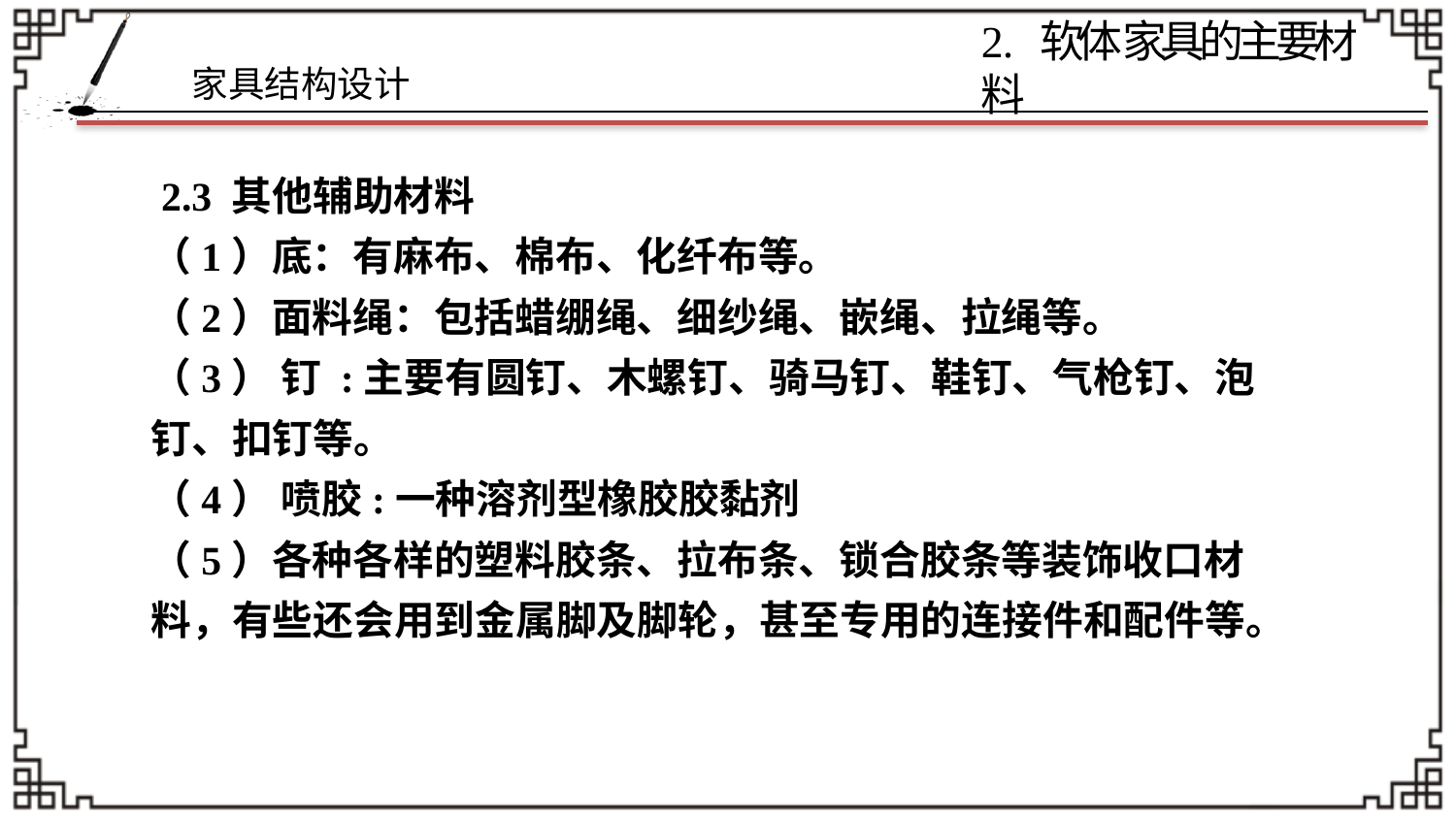

2 .   软体家具的主要材料
 2.3 其他辅助材料
（1）底：有麻布、棉布、化纤布等。
（2）面料绳：包括蜡绷绳、细纱绳、嵌绳、拉绳等。
（3） 钉 :主要有圆钉、木螺钉、骑马钉、鞋钉、气枪钉、泡钉、扣钉等。
（4） 喷胶:一种溶剂型橡胶胶黏剂
（5）各种各样的塑料胶条、拉布条、锁合胶条等装饰收口材料，有些还会用到金属脚及脚轮，甚至专用的连接件和配件等。